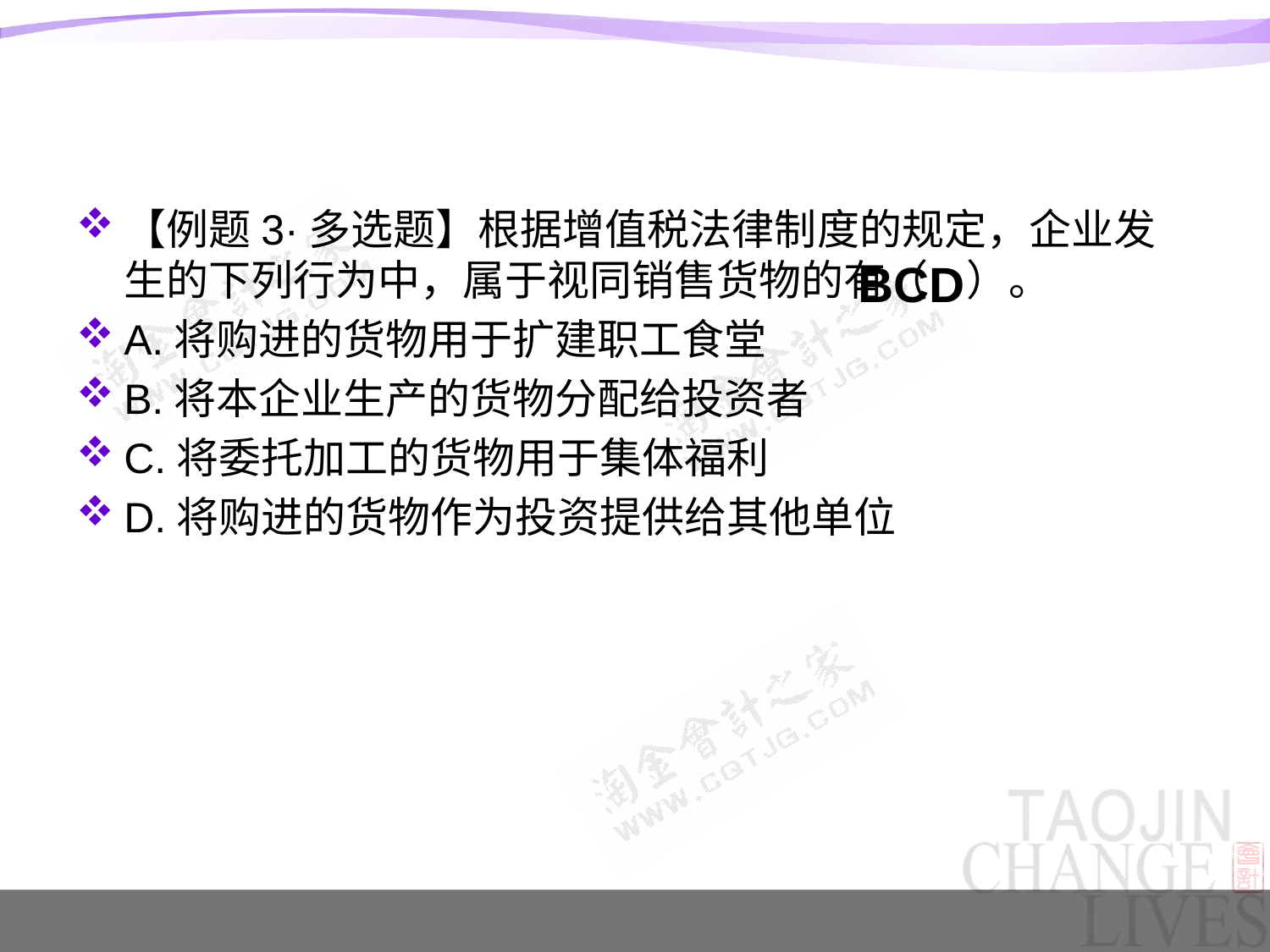

#
【例题3·多选题】根据增值税法律制度的规定，企业发生的下列行为中，属于视同销售货物的有（    ）。
A.将购进的货物用于扩建职工食堂
B.将本企业生产的货物分配给投资者
C.将委托加工的货物用于集体福利
D.将购进的货物作为投资提供给其他单位
BCD